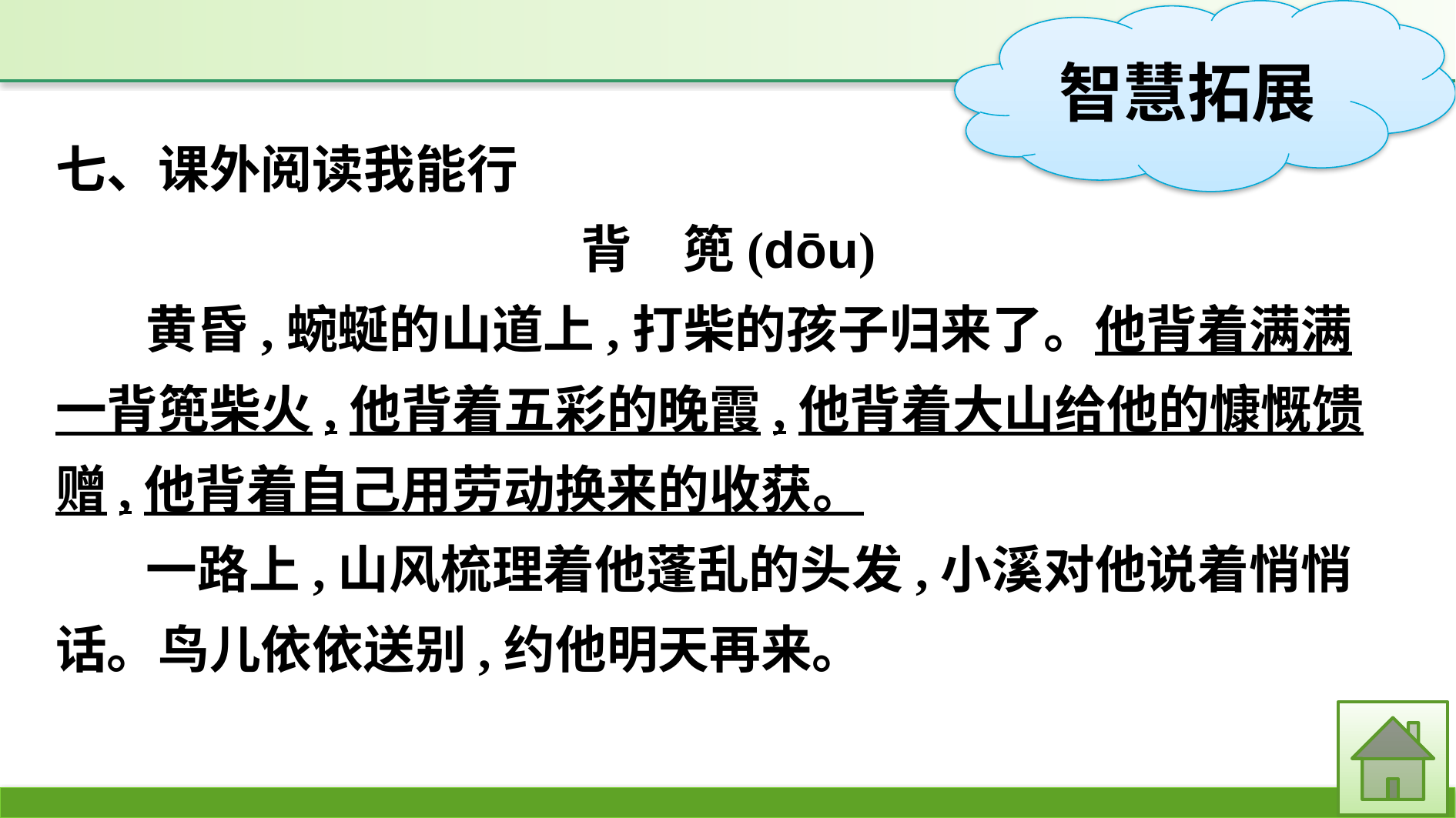

七、课外阅读我能行
背　篼(dōu)
黄昏,蜿蜒的山道上,打柴的孩子归来了。他背着满满一背篼柴火,他背着五彩的晚霞,他背着大山给他的慷慨馈赠,他背着自己用劳动换来的收获。
一路上,山风梳理着他蓬乱的头发,小溪对他说着悄悄话。鸟儿依依送别,约他明天再来。